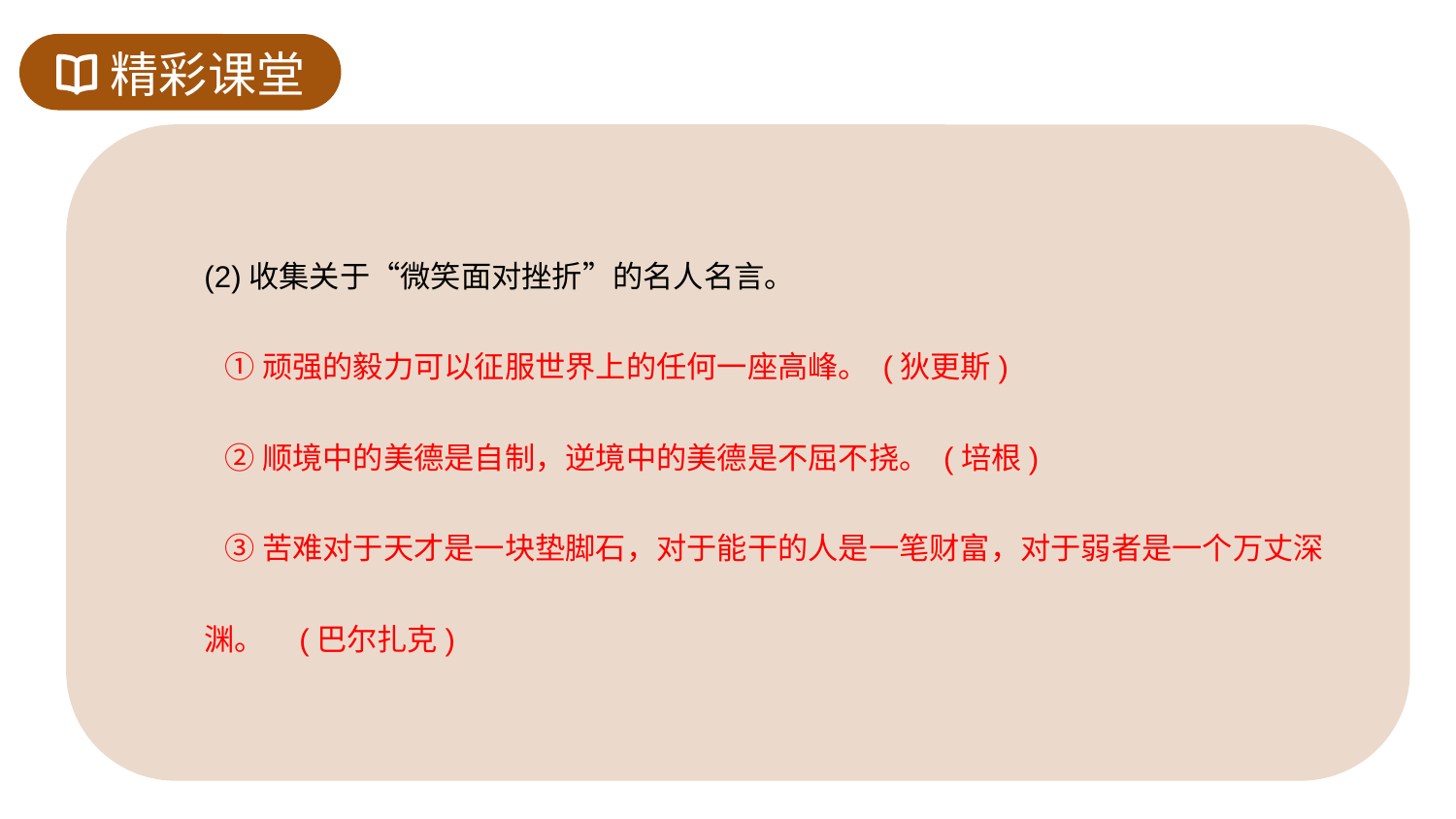

精彩课堂

(2)收集关于“微笑面对挫折”的名人名言。
   ①顽强的毅力可以征服世界上的任何一座高峰。 (狄更斯)
   ②顺境中的美德是自制，逆境中的美德是不屈不挠。 (培根)
   ③苦难对于天才是一块垫脚石，对于能干的人是一笔财富，对于弱者是一个万丈深渊。    (巴尔扎克)